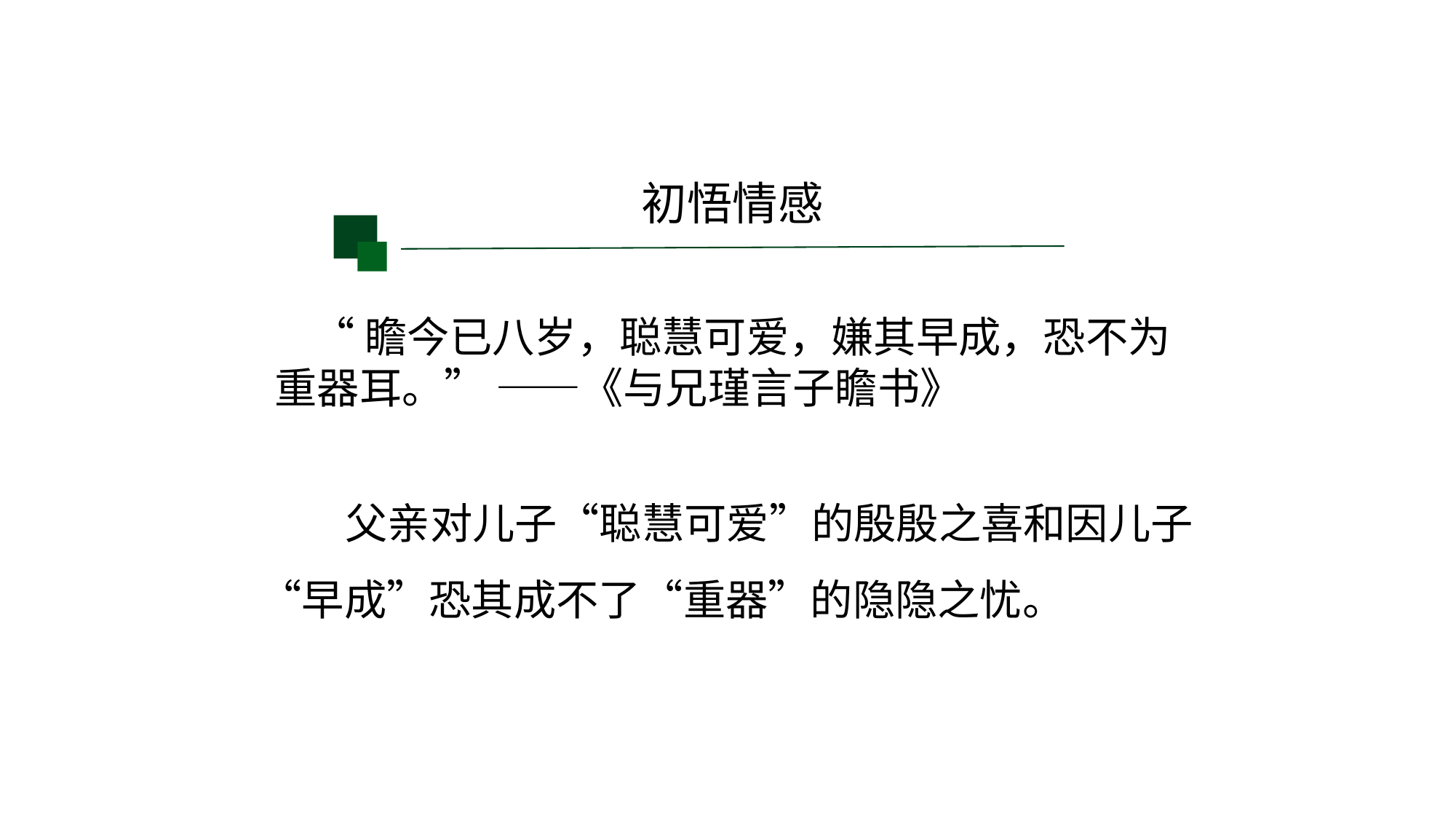

初悟情感

    “瞻今已八岁，聪慧可爱，嫌其早成，恐不为重器耳。” ——《与兄瑾言子瞻书》
        父亲对儿子“聪慧可爱”的殷殷之喜和因儿子“早成”恐其成不了“重器”的隐隐之忧。